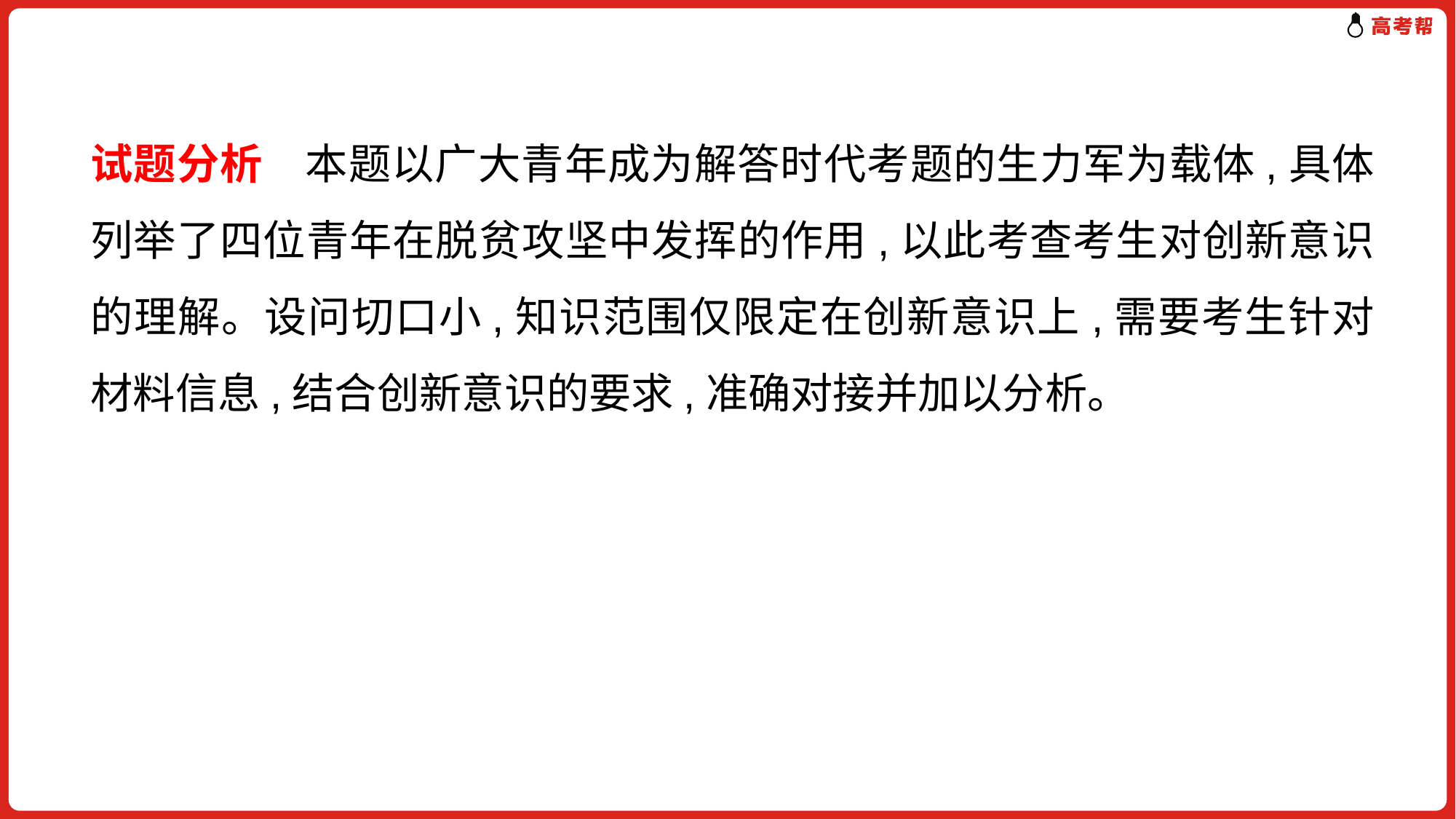

试题分析    本题以广大青年成为解答时代考题的生力军为载体,具体列举了四位青年在脱贫攻坚中发挥的作用,以此考查考生对创新意识的理解。设问切口小,知识范围仅限定在创新意识上,需要考生针对材料信息,结合创新意识的要求,准确对接并加以分析。